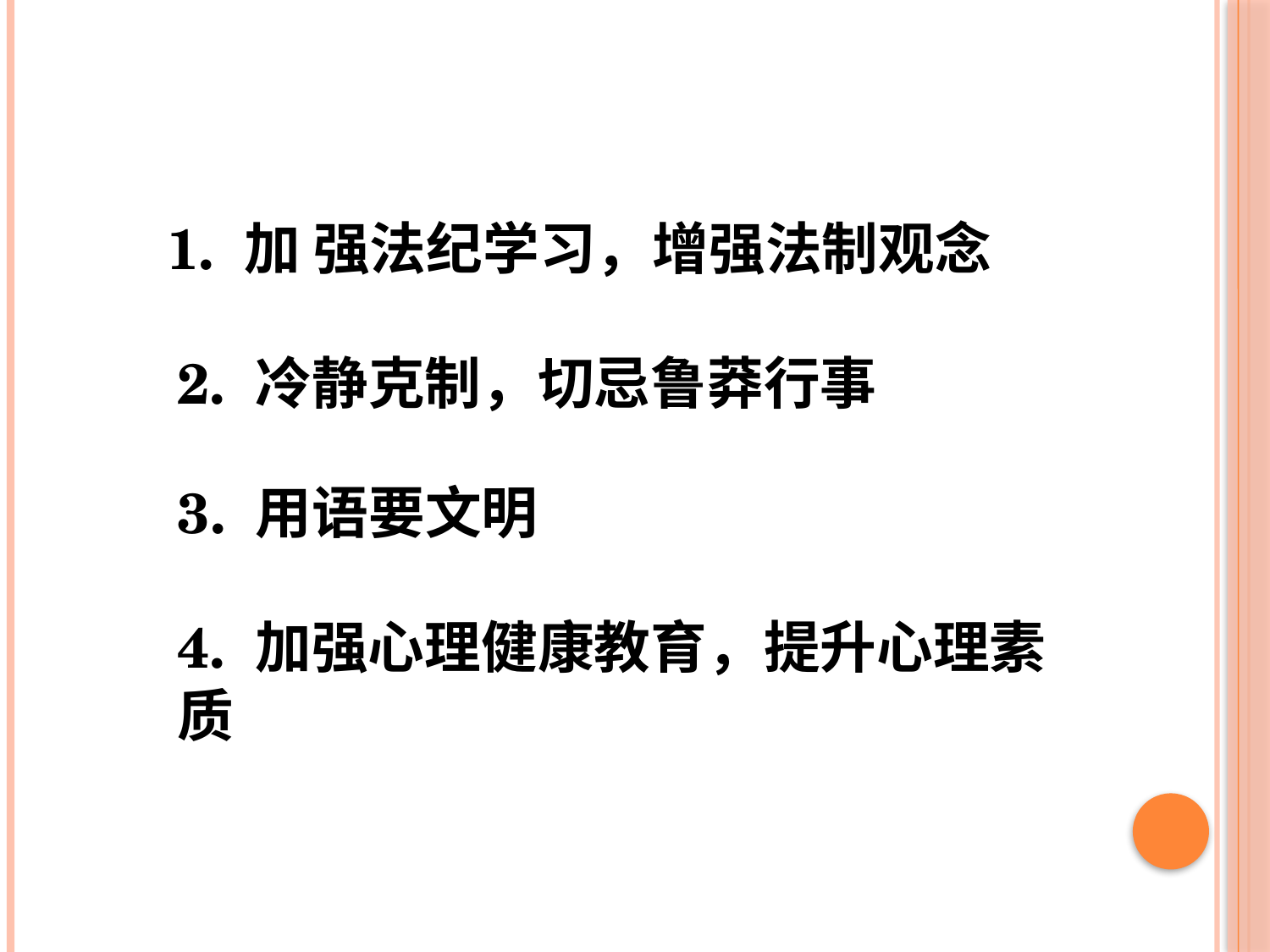

1. 加 强法纪学习，增强法制观念
2. 冷静克制，切忌鲁莽行事
3. 用语要文明
4. 加强心理健康教育，提升心理素质